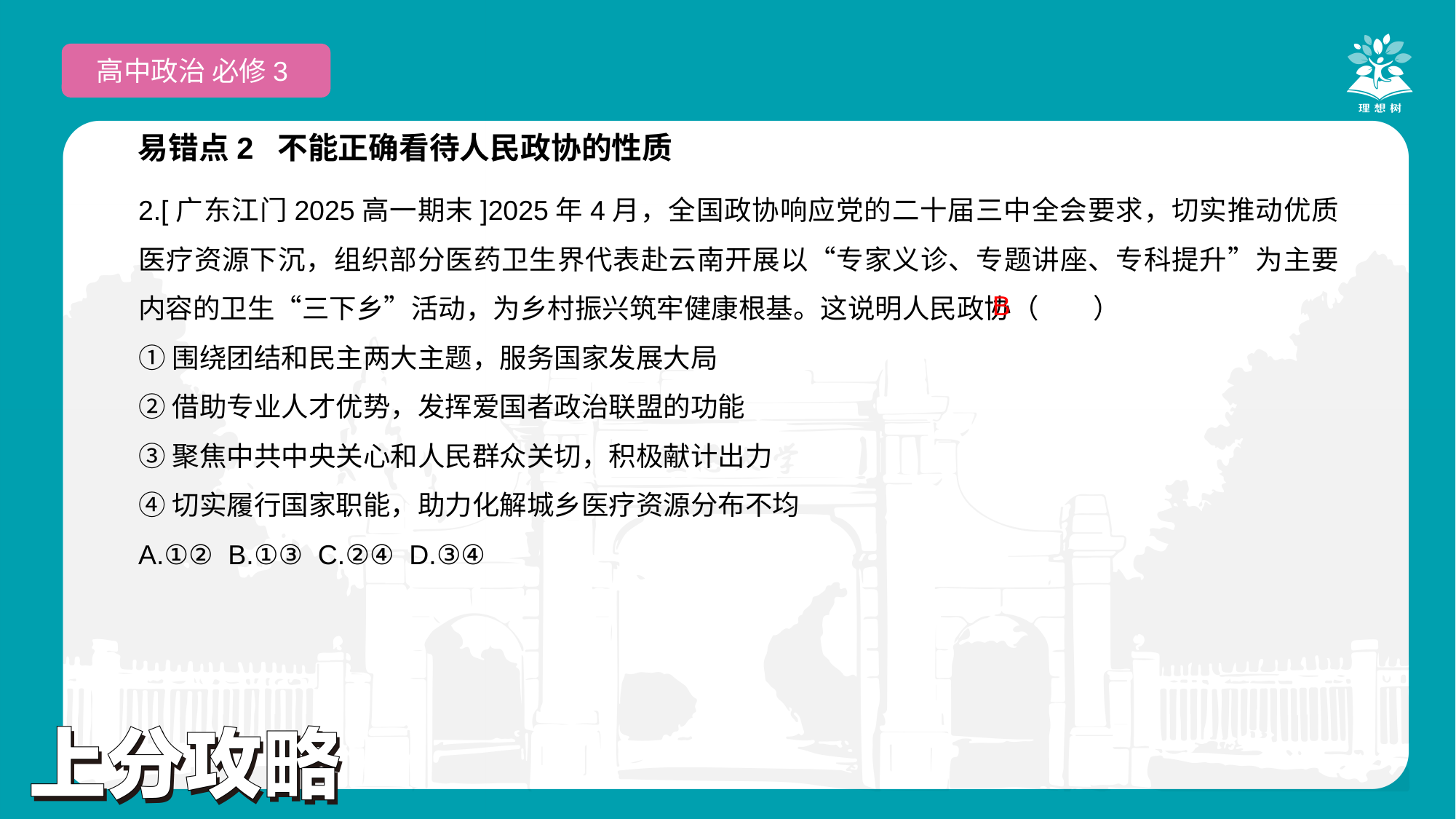

高中政治 必修3
易错点2  不能正确看待人民政协的性质
2.[广东江门2025高一期末]2025年4月，全国政协响应党的二十届三中全会要求，切实推动优质医疗资源下沉，组织部分医药卫生界代表赴云南开展以“专家义诊、专题讲座、专科提升”为主要内容的卫生“三下乡”活动，为乡村振兴筑牢健康根基。这说明人民政协（　　）
①围绕团结和民主两大主题，服务国家发展大局
②借助专业人才优势，发挥爱国者政治联盟的功能
③聚焦中共中央关心和人民群众关切，积极献计出力
④切实履行国家职能，助力化解城乡医疗资源分布不均
A.①②  B.①③  C.②④  D.③④
 B